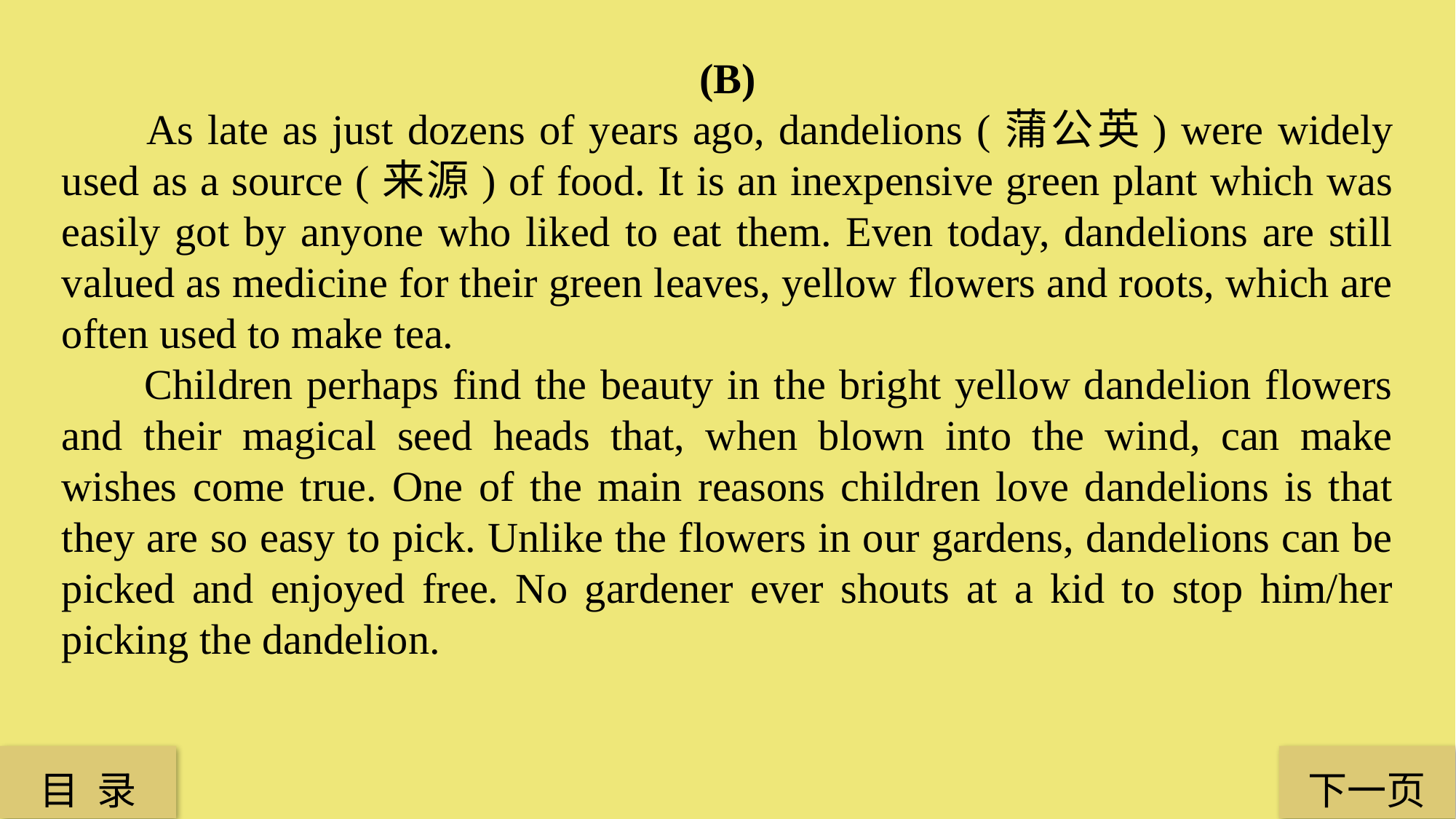

(B)
      As late as just dozens of years ago, dandelions (蒲公英) were widely used as a source (来源) of food. It is an inexpensive green plant which was easily got by anyone who liked to eat them. Even today, dandelions are still valued as medicine for their green leaves, yellow flowers and roots, which are often used to make tea.
      Children perhaps find the beauty in the bright yellow dandelion flowers and their magical seed heads that, when blown into the wind, can make wishes come true. One of the main reasons children love dandelions is that they are so easy to pick. Unlike the flowers in our gardens, dandelions can be picked and enjoyed free. No gardener ever shouts at a kid to stop him/her picking the dandelion.